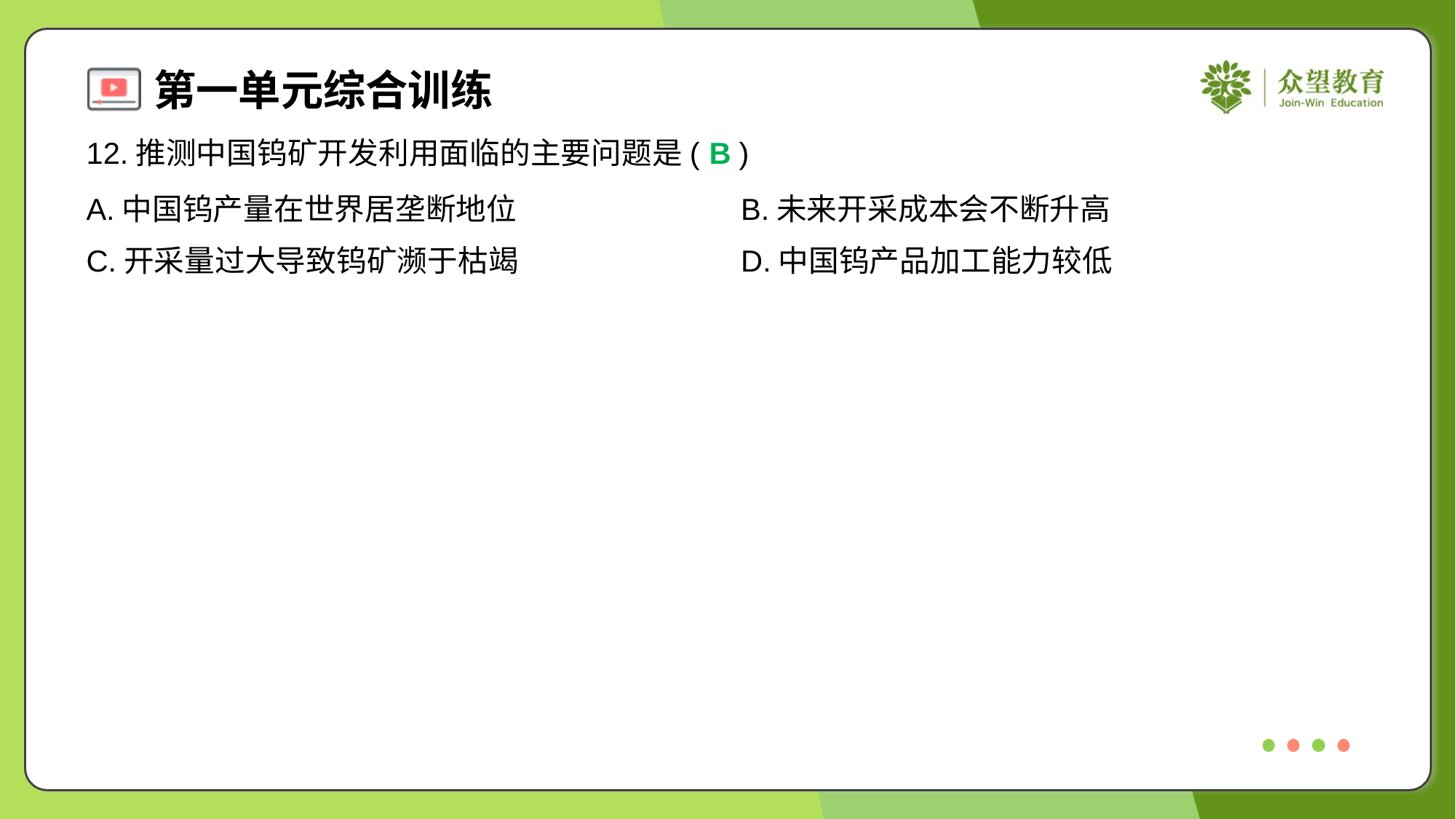

12.推测中国钨矿开发利用面临的主要问题是(     )
B
A.中国钨产量在世界居垄断地位	B.未来开采成本会不断升高
C.开采量过大导致钨矿濒于枯竭	D.中国钨产品加工能力较低